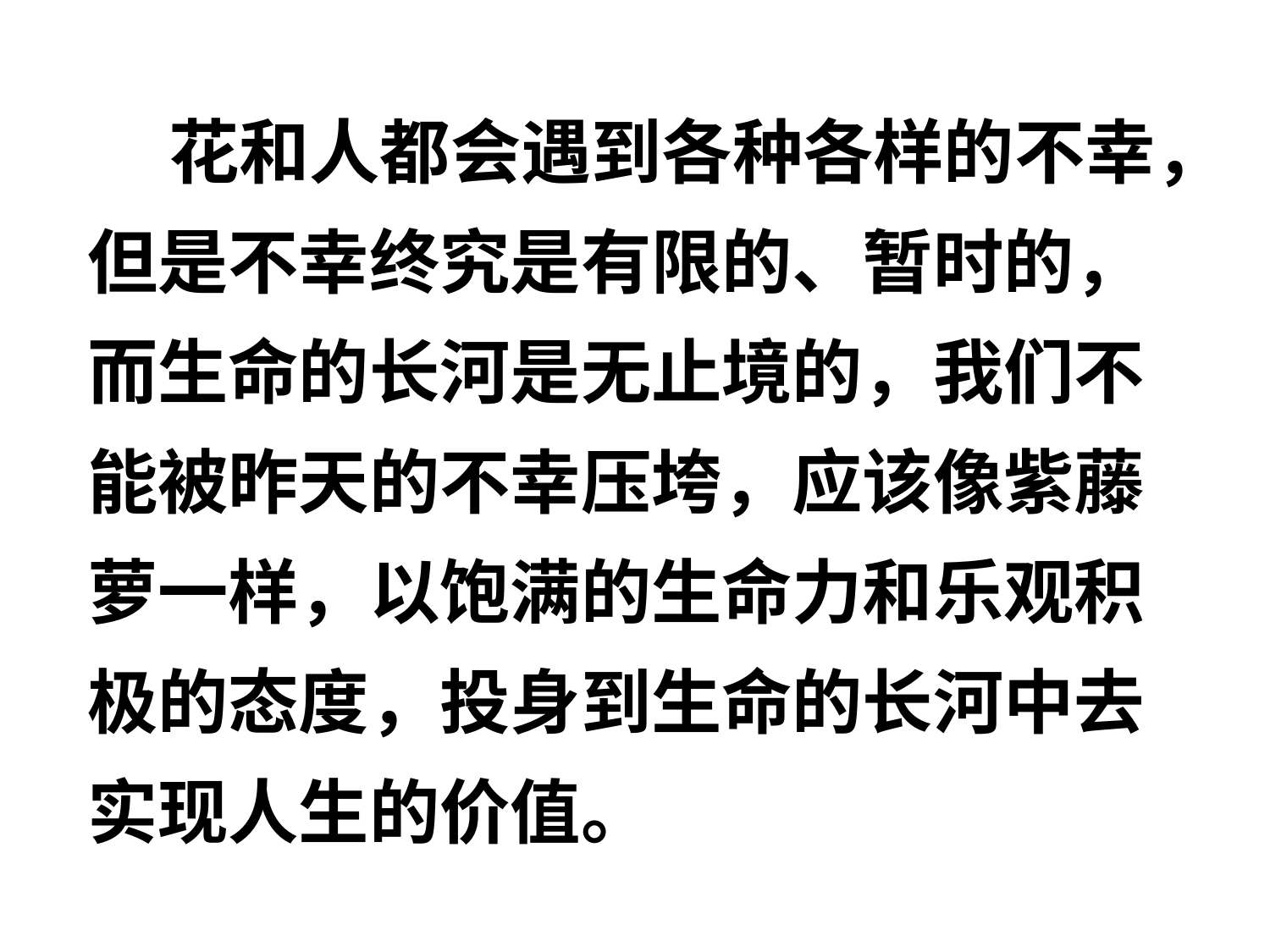

花和人都会遇到各种各样的不幸，但是不幸终究是有限的、暂时的，而生命的长河是无止境的，我们不能被昨天的不幸压垮，应该像紫藤萝一样，以饱满的生命力和乐观积极的态度，投身到生命的长河中去实现人生的价值。